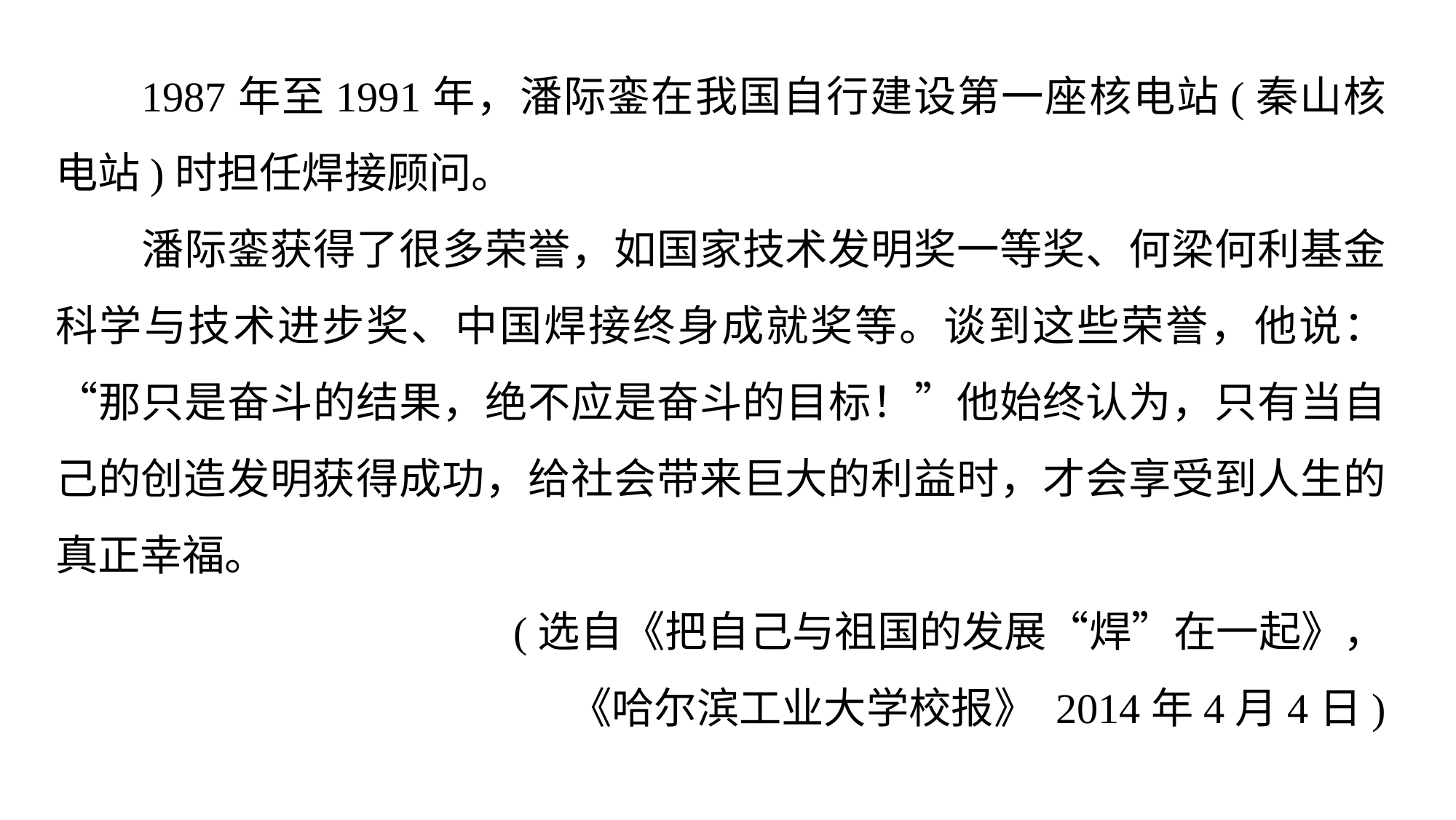

1987年至1991年，潘际銮在我国自行建设第一座核电站(秦山核电站)时担任焊接顾问。
潘际銮获得了很多荣誉，如国家技术发明奖一等奖、何梁何利基金科学与技术进步奖、中国焊接终身成就奖等。谈到这些荣誉，他说：“那只是奋斗的结果，绝不应是奋斗的目标！”他始终认为，只有当自己的创造发明获得成功，给社会带来巨大的利益时，才会享受到人生的真正幸福。
(选自《把自己与祖国的发展“焊”在一起》，
《哈尔滨工业大学校报》 2014年4月4日)